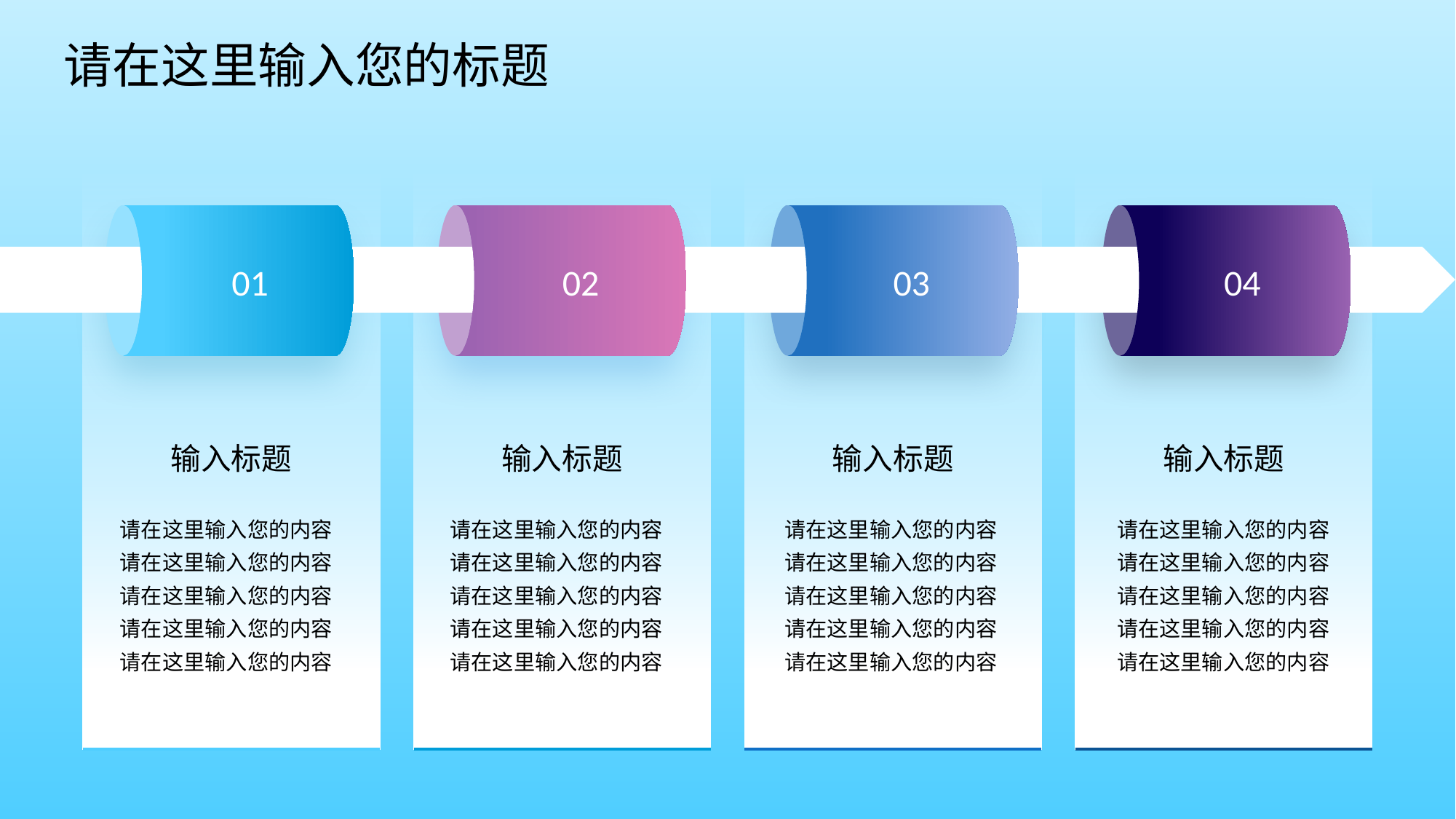

请在这里输入您的标题

01
02
03
04
输入标题
输入标题
输入标题
输入标题
请在这里输入您的内容
请在这里输入您的内容
请在这里输入您的内容
请在这里输入您的内容
请在这里输入您的内容
请在这里输入您的内容
请在这里输入您的内容
请在这里输入您的内容
请在这里输入您的内容
请在这里输入您的内容
请在这里输入您的内容
请在这里输入您的内容
请在这里输入您的内容
请在这里输入您的内容
请在这里输入您的内容
请在这里输入您的内容
请在这里输入您的内容
请在这里输入您的内容
请在这里输入您的内容
请在这里输入您的内容